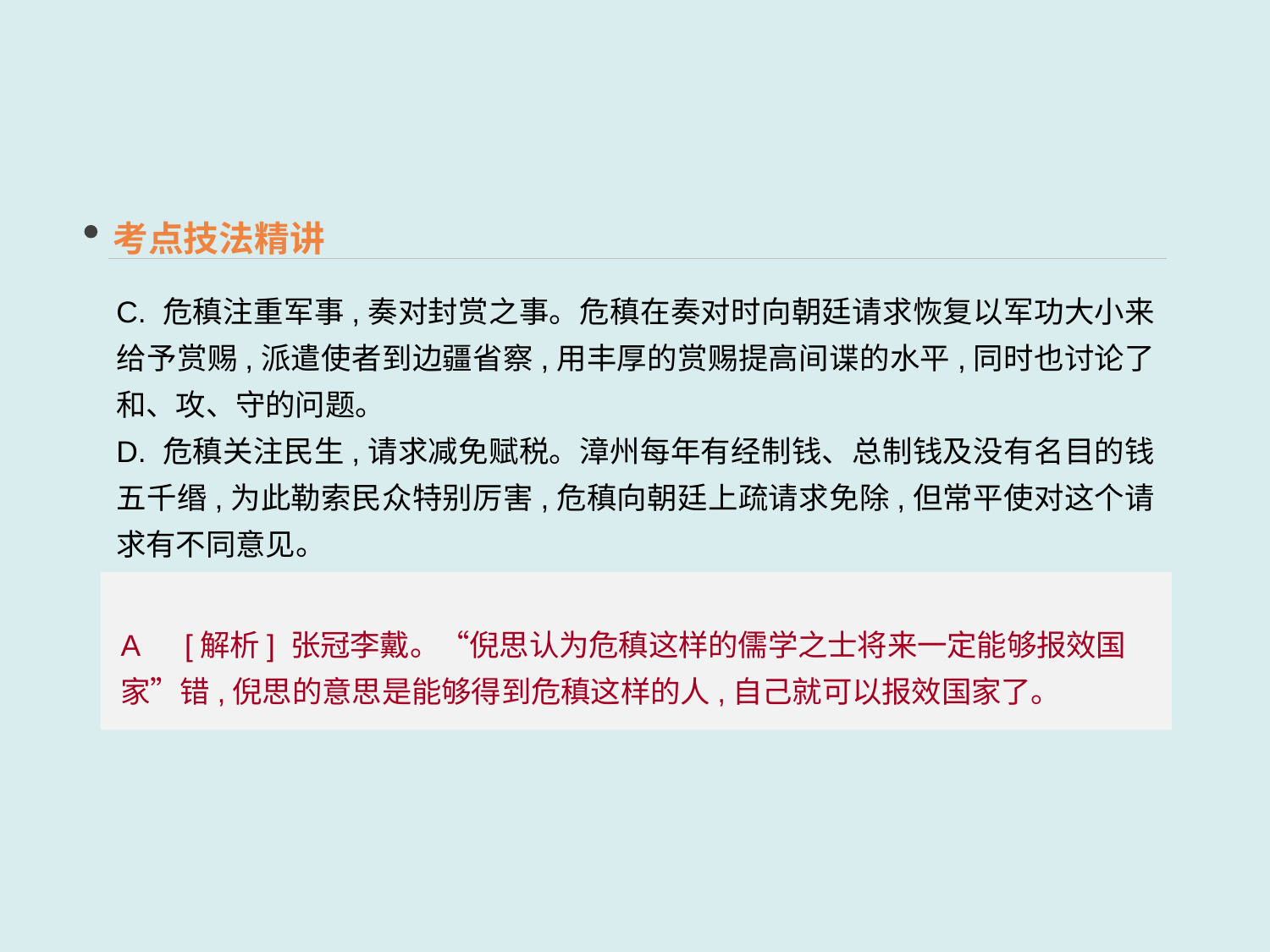

考点技法精讲

C. 危稹注重军事,奏对封赏之事。危稹在奏对时向朝廷请求恢复以军功大小来给予赏赐,派遣使者到边疆省察,用丰厚的赏赐提高间谍的水平,同时也讨论了和、攻、守的问题。
D. 危稹关注民生,请求减免赋税。漳州每年有经制钱、总制钱及没有名目的钱五千缗,为此勒索民众特别厉害,危稹向朝廷上疏请求免除,但常平使对这个请求有不同意见。

A　[解析] 张冠李戴。“倪思认为危稹这样的儒学之士将来一定能够报效国家”错,倪思的意思是能够得到危稹这样的人,自己就可以报效国家了。